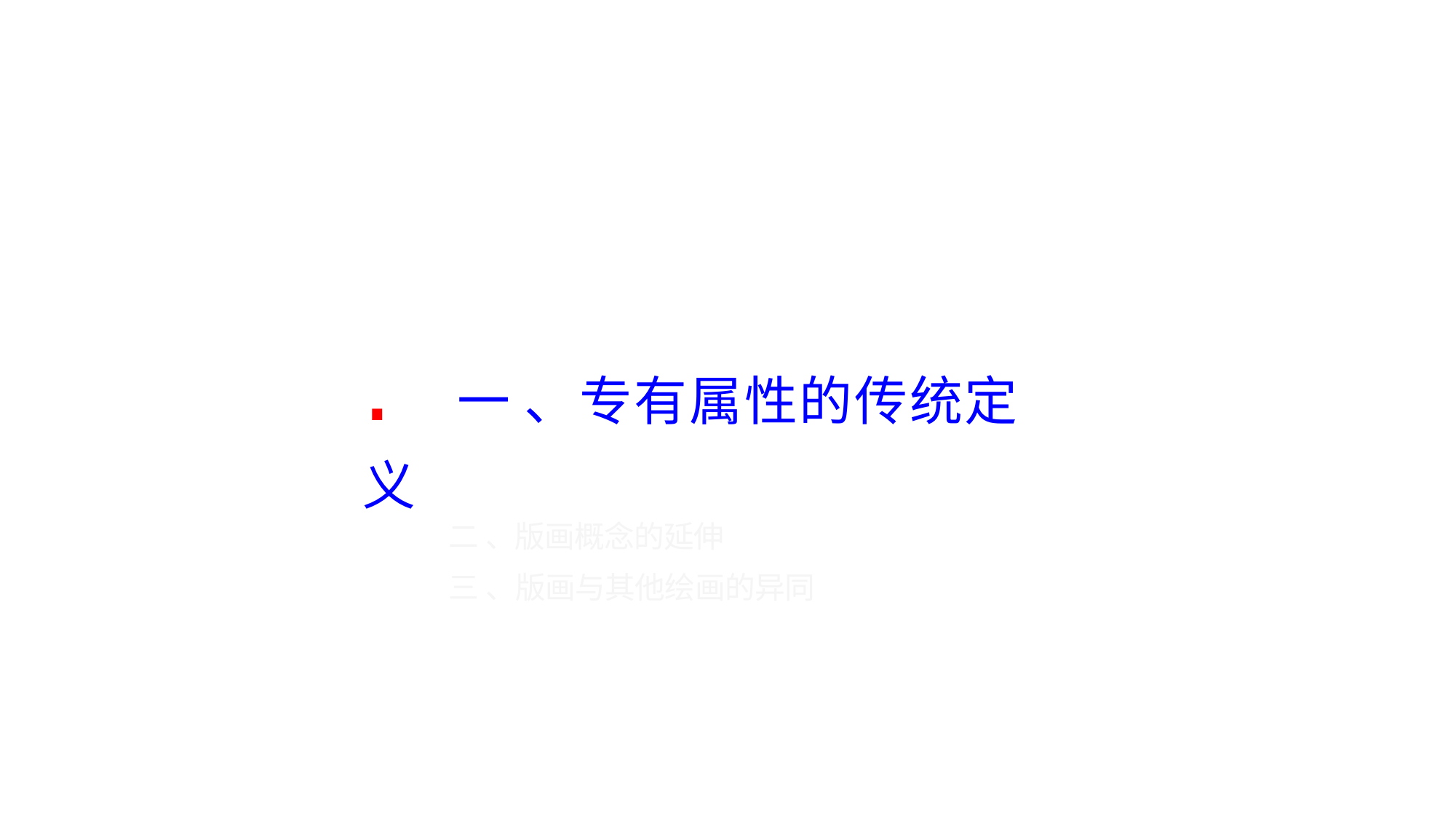

. 一 、专有属性的传统定义
二 、版画概念的延伸

三 、版画与其他绘画的异同